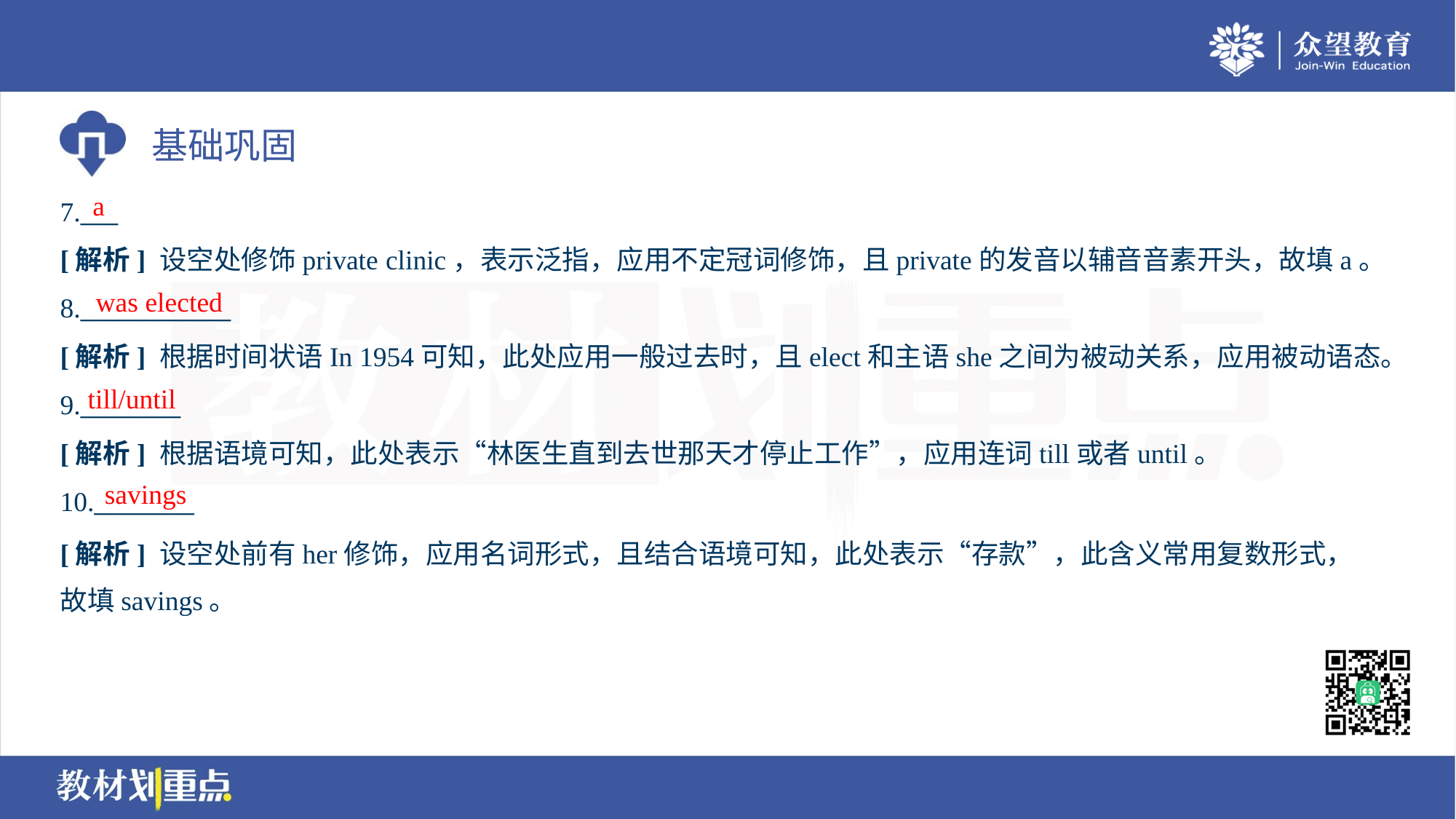

a
7.___
[解析] 设空处修饰private clinic，表示泛指，应用不定冠词修饰，且private的发音以辅音音素开头，故填a。
was elected
8.____________
[解析] 根据时间状语In 1954可知，此处应用一般过去时，且elect和主语she之间为被动关系，应用被动语态。
till/until
9.________
[解析] 根据语境可知，此处表示“林医生直到去世那天才停止工作”，应用连词till或者until。
savings
10.________
[解析] 设空处前有her修饰，应用名词形式，且结合语境可知，此处表示“存款”，此含义常用复数形式，
故填savings。